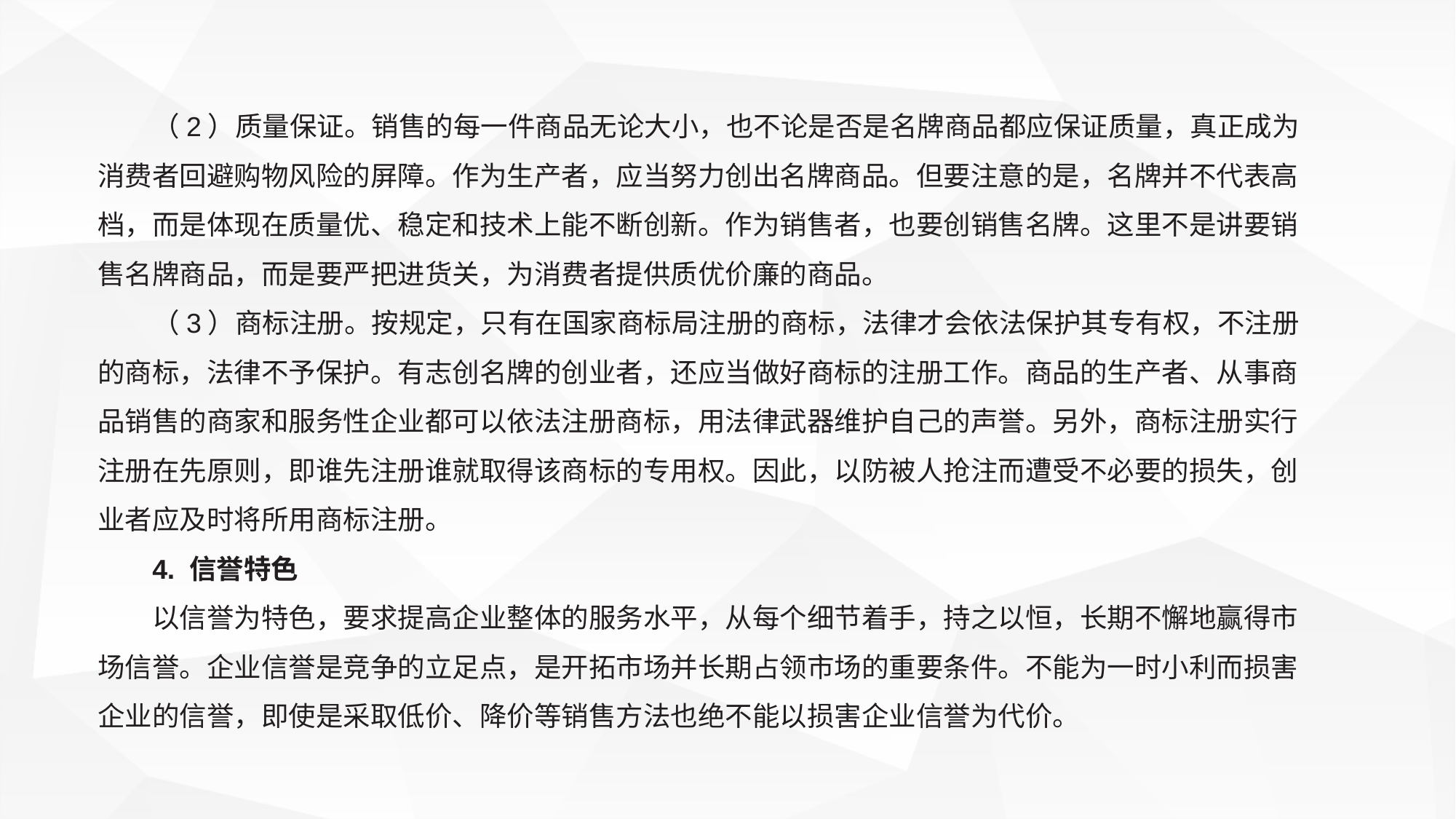

（2）质量保证。销售的每一件商品无论大小，也不论是否是名牌商品都应保证质量，真正成为消费者回避购物风险的屏障。作为生产者，应当努力创出名牌商品。但要注意的是，名牌并不代表高档，而是体现在质量优、稳定和技术上能不断创新。作为销售者，也要创销售名牌。这里不是讲要销售名牌商品，而是要严把进货关，为消费者提供质优价廉的商品。
（3）商标注册。按规定，只有在国家商标局注册的商标，法律才会依法保护其专有权，不注册的商标，法律不予保护。有志创名牌的创业者，还应当做好商标的注册工作。商品的生产者、从事商品销售的商家和服务性企业都可以依法注册商标，用法律武器维护自己的声誉。另外，商标注册实行注册在先原则，即谁先注册谁就取得该商标的专用权。因此，以防被人抢注而遭受不必要的损失，创业者应及时将所用商标注册。
4. 信誉特色
以信誉为特色，要求提高企业整体的服务水平，从每个细节着手，持之以恒，长期不懈地赢得市场信誉。企业信誉是竞争的立足点，是开拓市场并长期占领市场的重要条件。不能为一时小利而损害企业的信誉，即使是采取低价、降价等销售方法也绝不能以损害企业信誉为代价。